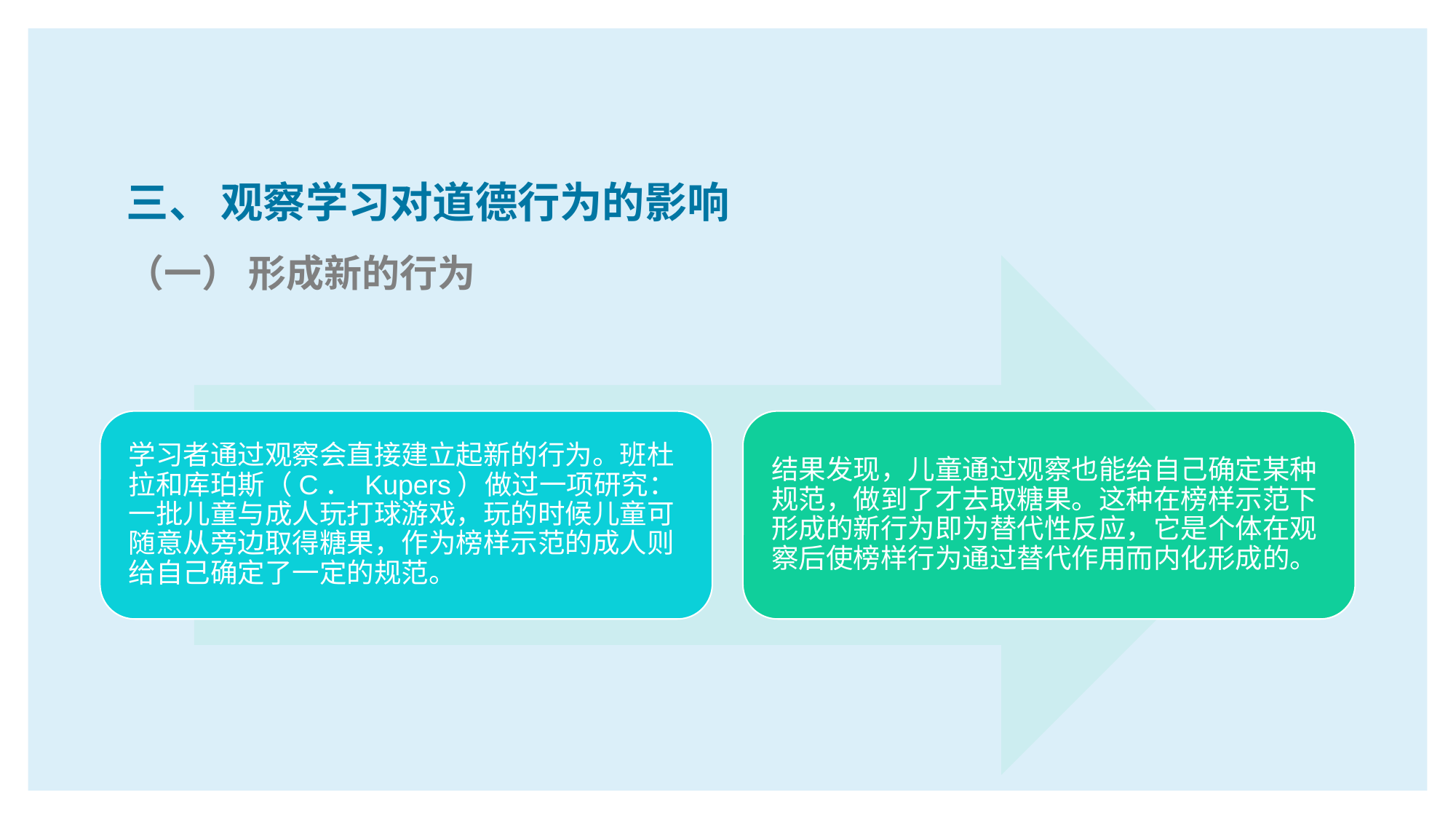

三、 观察学习对道德行为的影响
（一） 形成新的行为

学习者通过观察会直接建立起新的行为。班杜拉和库珀斯（C． Kupers）做过一项研究： 一批儿童与成人玩打球游戏，玩的时候儿童可随意从旁边取得糖果，作为榜样示范的成人则给自己确定了一定的规范。
结果发现，儿童通过观察也能给自己确定某种规范，做到了才去取糖果。这种在榜样示范下形成的新行为即为替代性反应，它是个体在观察后使榜样行为通过替代作用而内化形成的。